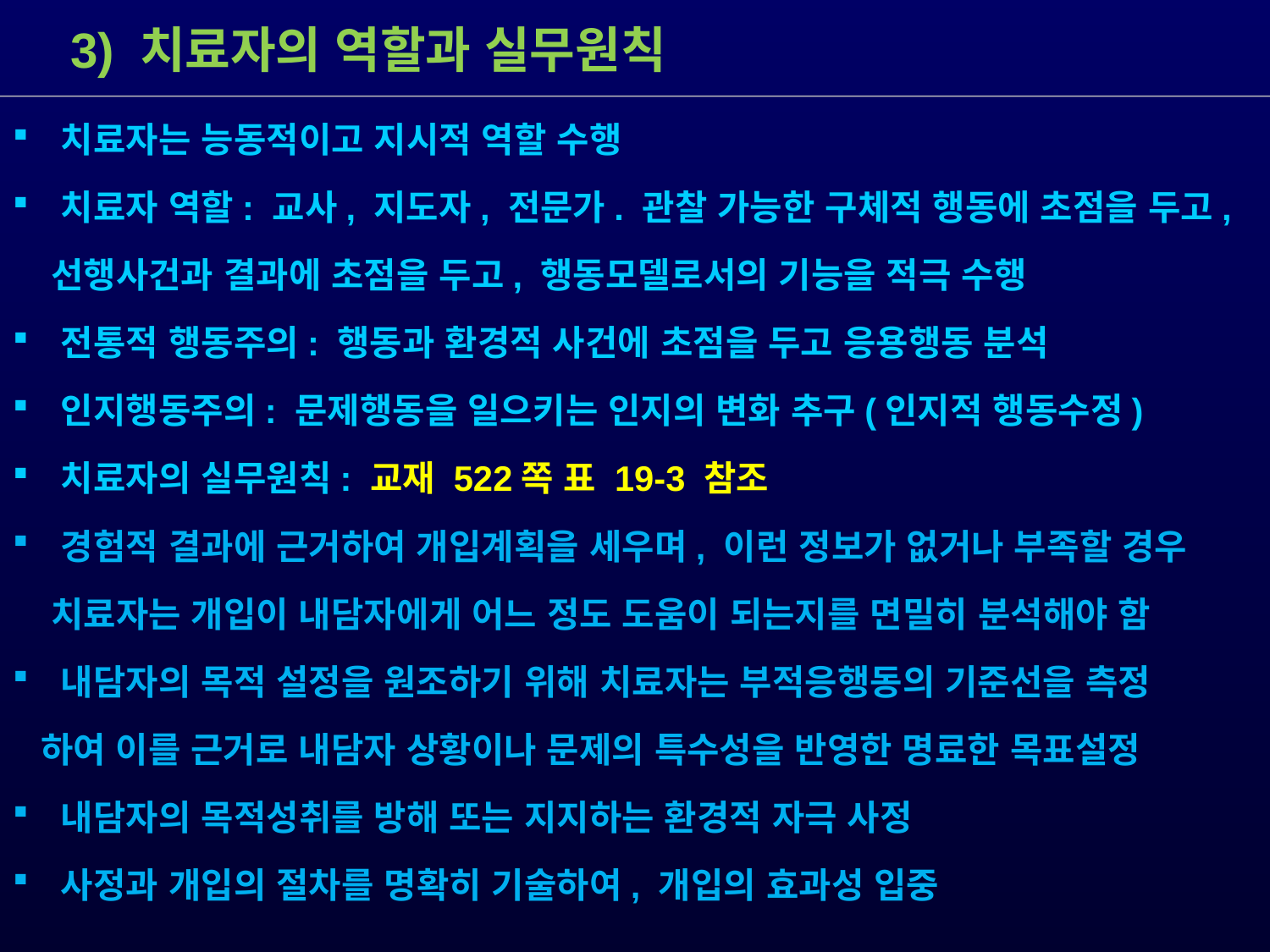

3) 치료자의 역할과 실무원칙
 치료자는 능동적이고 지시적 역할 수행
 치료자 역할: 교사, 지도자, 전문가. 관찰 가능한 구체적 행동에 초점을 두고,
   선행사건과 결과에 초점을 두고, 행동모델로서의 기능을 적극 수행
 전통적 행동주의: 행동과 환경적 사건에 초점을 두고 응용행동 분석
 인지행동주의: 문제행동을 일으키는 인지의 변화 추구(인지적 행동수정)
 치료자의 실무원칙: 교재 522쪽 표 19-3 참조
 경험적 결과에 근거하여 개입계획을 세우며, 이런 정보가 없거나 부족할 경우
   치료자는 개입이 내담자에게 어느 정도 도움이 되는지를 면밀히 분석해야 함
 내담자의 목적 설정을 원조하기 위해 치료자는 부적응행동의 기준선을 측정
  하여 이를 근거로 내담자 상황이나 문제의 특수성을 반영한 명료한 목표설정
 내담자의 목적성취를 방해 또는 지지하는 환경적 자극 사정
 사정과 개입의 절차를 명확히 기술하여, 개입의 효과성 입중